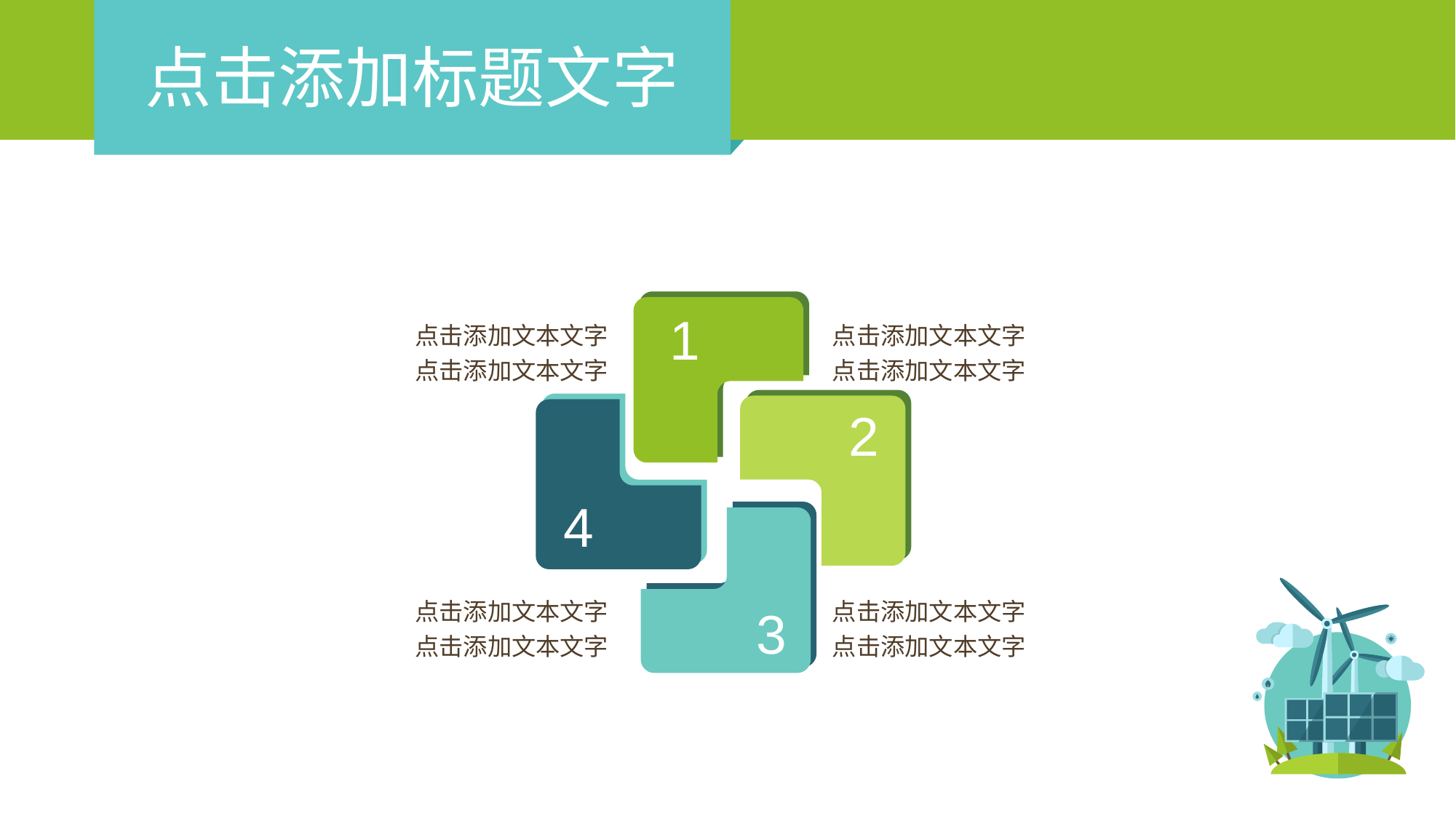

点击添加标题文字

1
点击添加文本文字
点击添加文本文字
点击添加文本文字
点击添加文本文字
02

04

2
4

点击添加文本文字
点击添加文本文字
点击添加文本文字
点击添加文本文字
3